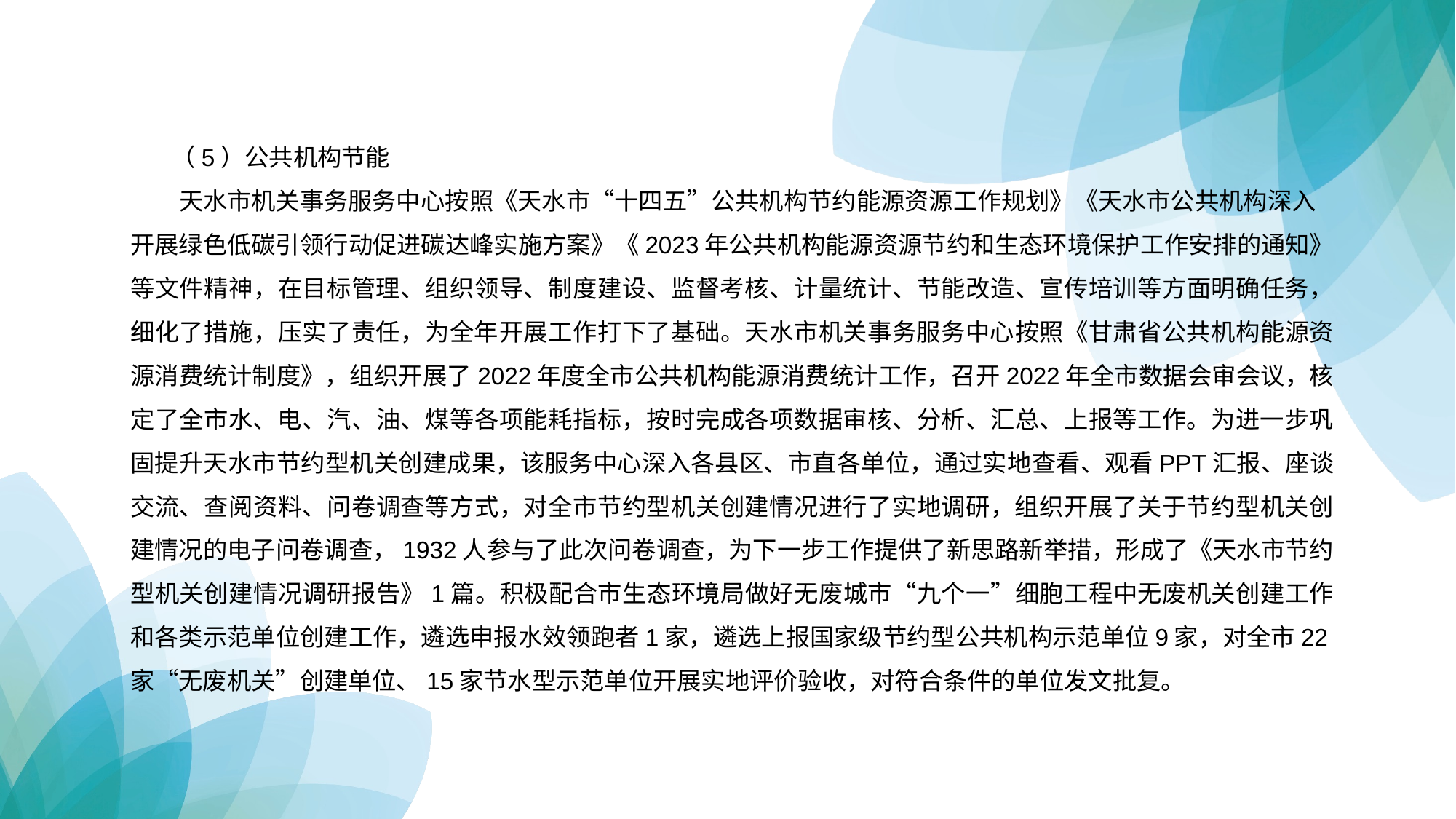

（5）公共机构节能
　　天水市机关事务服务中心按照《天水市“十四五”公共机构节约能源资源工作规划》《天水市公共机构深入
开展绿色低碳引领行动促进碳达峰实施方案》《2023年公共机构能源资源节约和生态环境保护工作安排的通知》等文件精神，在目标管理、组织领导、制度建设、监督考核、计量统计、节能改造、宣传培训等方面明确任务，细化了措施，压实了责任，为全年开展工作打下了基础。天水市机关事务服务中心按照《甘肃省公共机构能源资源消费统计制度》，组织开展了2022年度全市公共机构能源消费统计工作，召开2022年全市数据会审会议，核定了全市水、电、汽、油、煤等各项能耗指标，按时完成各项数据审核、分析、汇总、上报等工作。为进一步巩固提升天水市节约型机关创建成果，该服务中心深入各县区、市直各单位，通过实地查看、观看PPT汇报、座谈交流、查阅资料、问卷调查等方式，对全市节约型机关创建情况进行了实地调研，组织开展了关于节约型机关创建情况的电子问卷调查，1932人参与了此次问卷调查，为下一步工作提供了新思路新举措，形成了《天水市节约型机关创建情况调研报告》1篇。积极配合市生态环境局做好无废城市“九个一”细胞工程中无废机关创建工作和各类示范单位创建工作，遴选申报水效领跑者1家，遴选上报国家级节约型公共机构示范单位9家，对全市22家“无废机关”创建单位、15家节水型示范单位开展实地评价验收，对符合条件的单位发文批复。